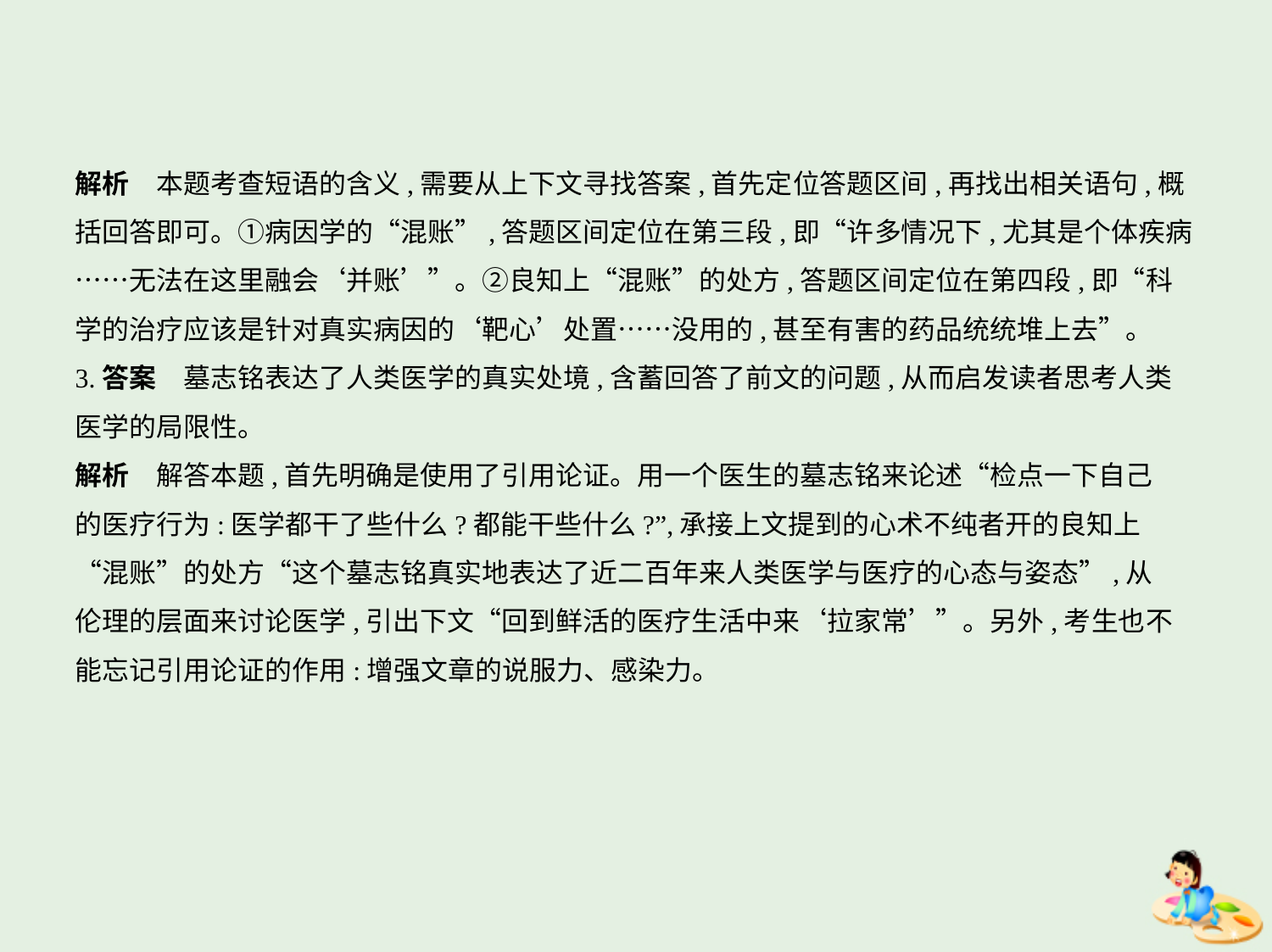

解析　本题考查短语的含义,需要从上下文寻找答案,首先定位答题区间,再找出相关语句,概
括回答即可。①病因学的“混账”,答题区间定位在第三段,即“许多情况下,尤其是个体疾病
……无法在这里融会‘并账’”。②良知上“混账”的处方,答题区间定位在第四段,即“科
学的治疗应该是针对真实病因的‘靶心’处置……没用的,甚至有害的药品统统堆上去”。
3.答案　墓志铭表达了人类医学的真实处境,含蓄回答了前文的问题,从而启发读者思考人类
医学的局限性。
解析　解答本题,首先明确是使用了引用论证。用一个医生的墓志铭来论述“检点一下自己
的医疗行为:医学都干了些什么?都能干些什么?”,承接上文提到的心术不纯者开的良知上
“混账”的处方“这个墓志铭真实地表达了近二百年来人类医学与医疗的心态与姿态”,从
伦理的层面来讨论医学,引出下文“回到鲜活的医疗生活中来‘拉家常’”。另外,考生也不
能忘记引用论证的作用:增强文章的说服力、感染力。